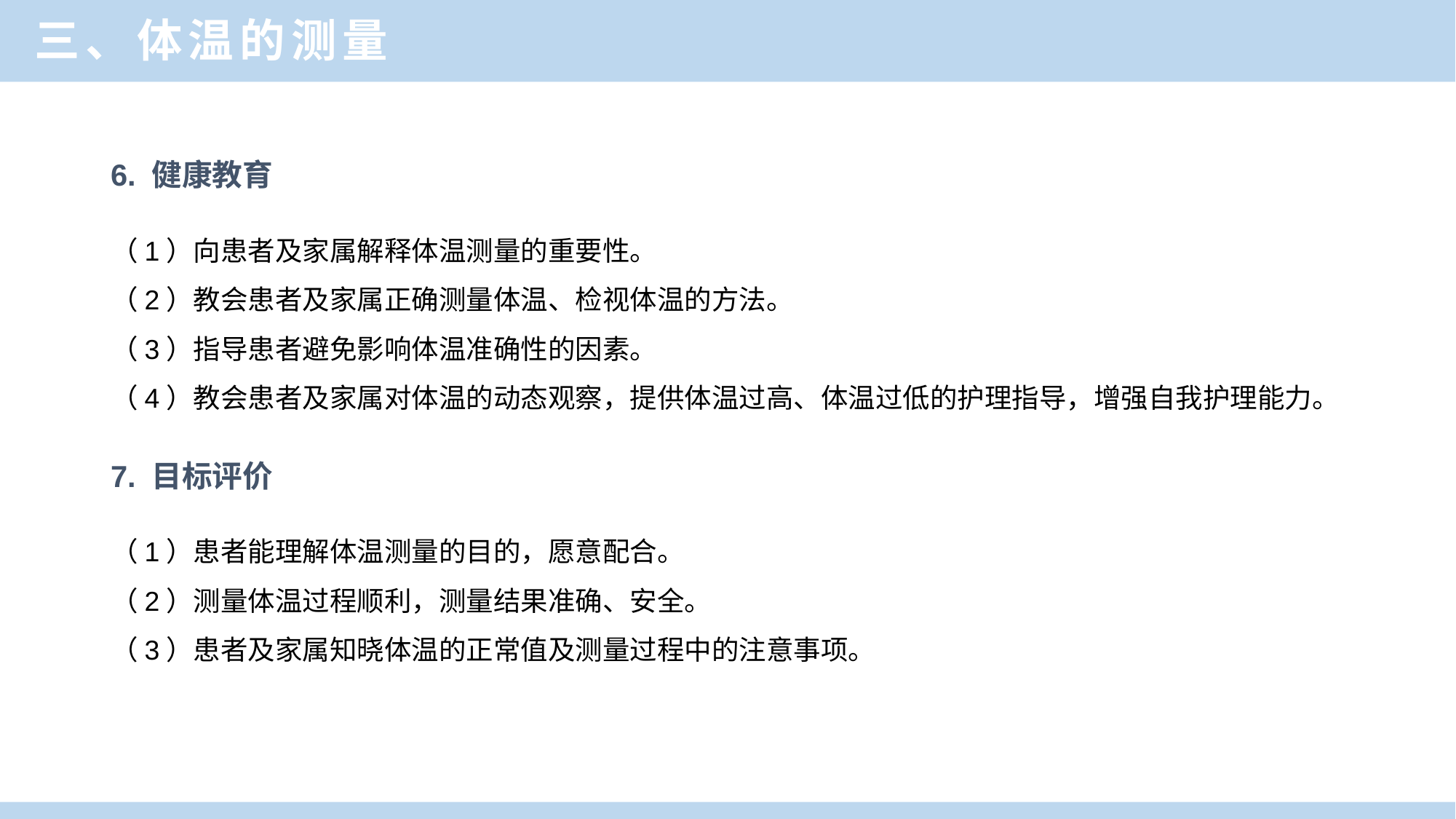

三、体温的测量
6. 健康教育
（1）向患者及家属解释体温测量的重要性。
（2）教会患者及家属正确测量体温、检视体温的方法。
（3）指导患者避免影响体温准确性的因素。
（4）教会患者及家属对体温的动态观察，提供体温过高、体温过低的护理指导，增强自我护理能力。
7. 目标评价
（1）患者能理解体温测量的目的，愿意配合。
（2）测量体温过程顺利，测量结果准确、安全。
（3）患者及家属知晓体温的正常值及测量过程中的注意事项。